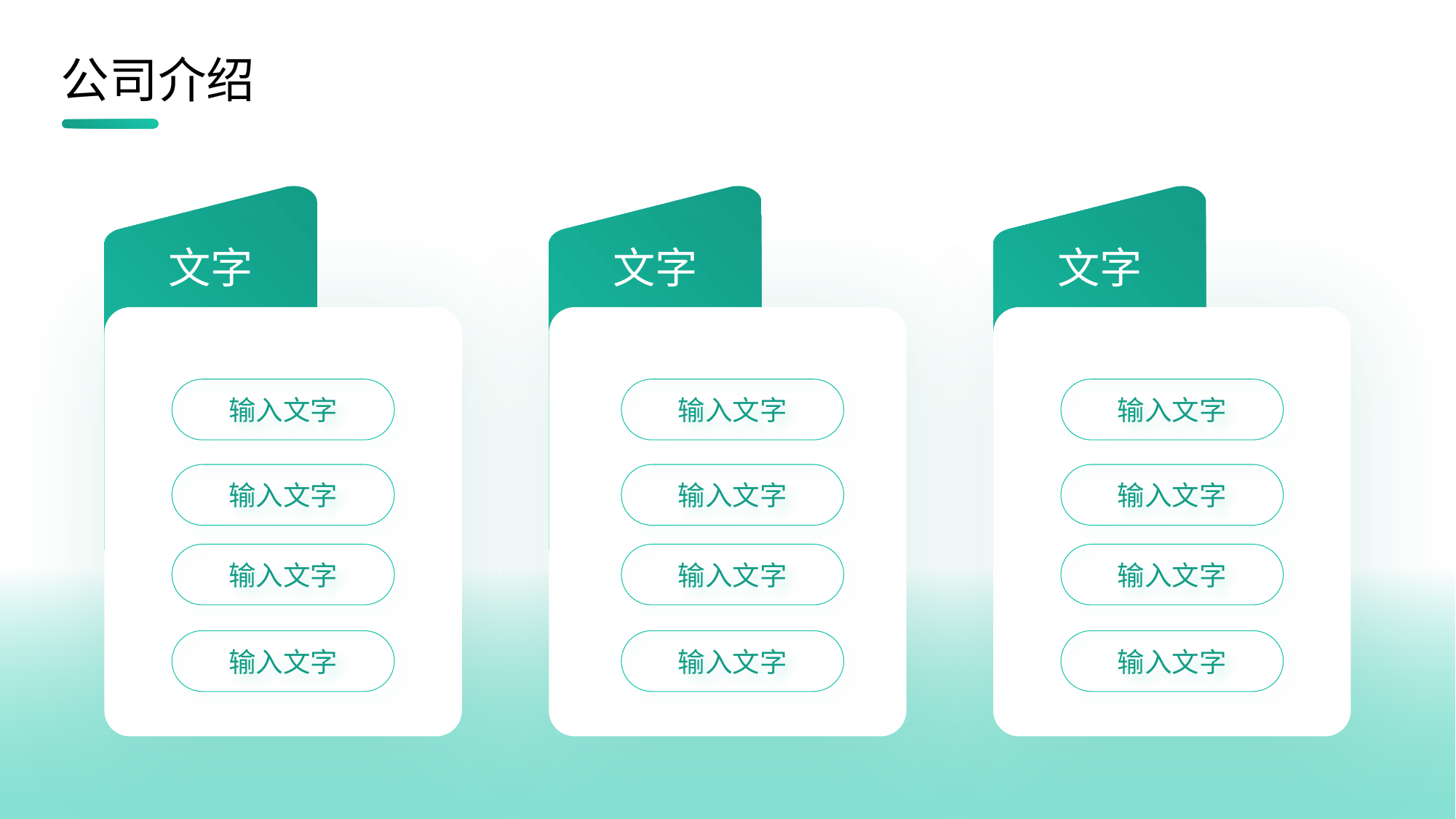

公司介绍

文字
文字
文字

输入文字
输入文字
输入文字
输入文字
输入文字
输入文字
输入文字
输入文字
输入文字
输入文字
输入文字
输入文字